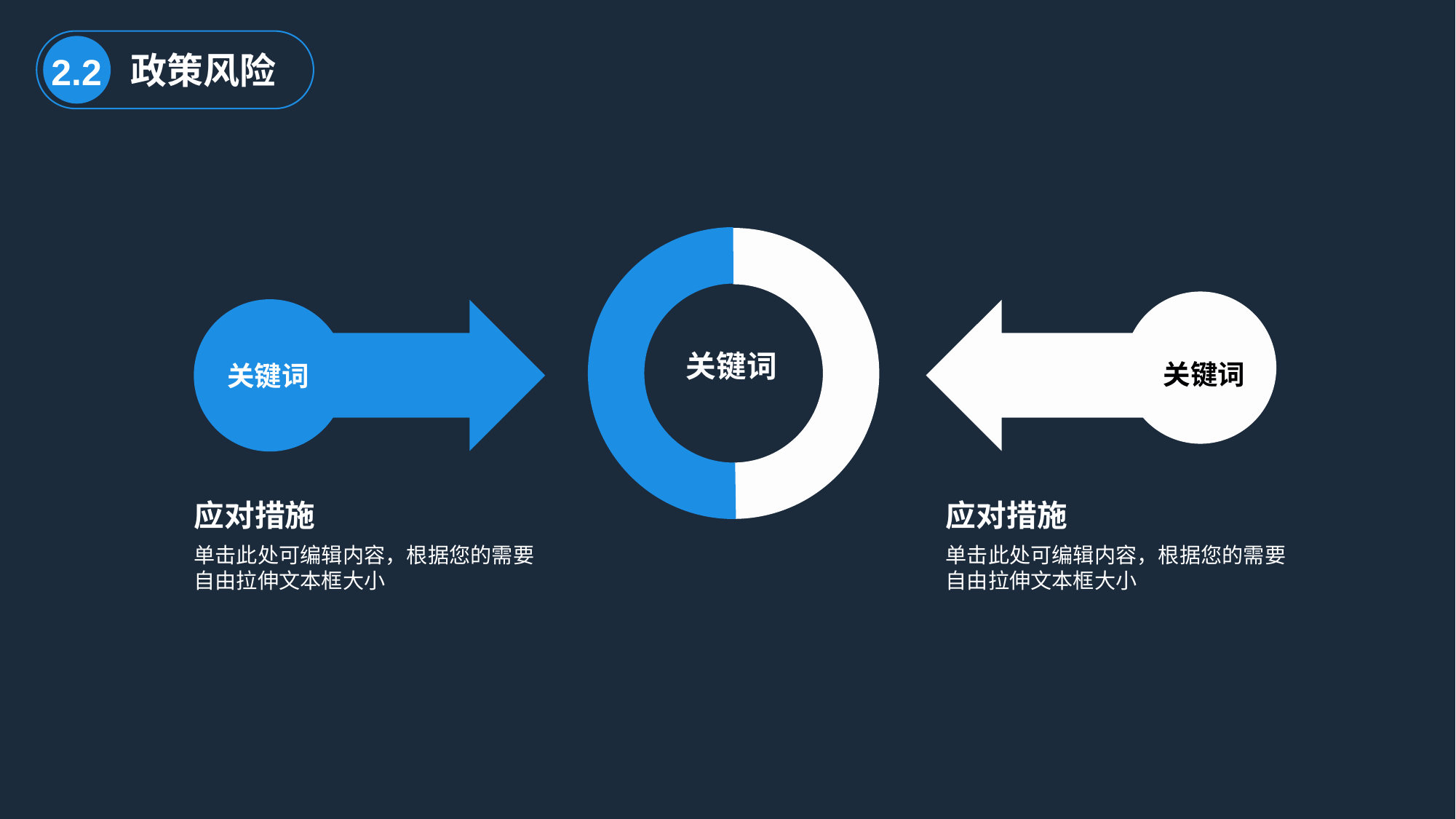

政策风险
2.2

关键词
关键词
关键词
应对措施
应对措施
单击此处可编辑内容，根据您的需要自由拉伸文本框大小
单击此处可编辑内容，根据您的需要自由拉伸文本框大小